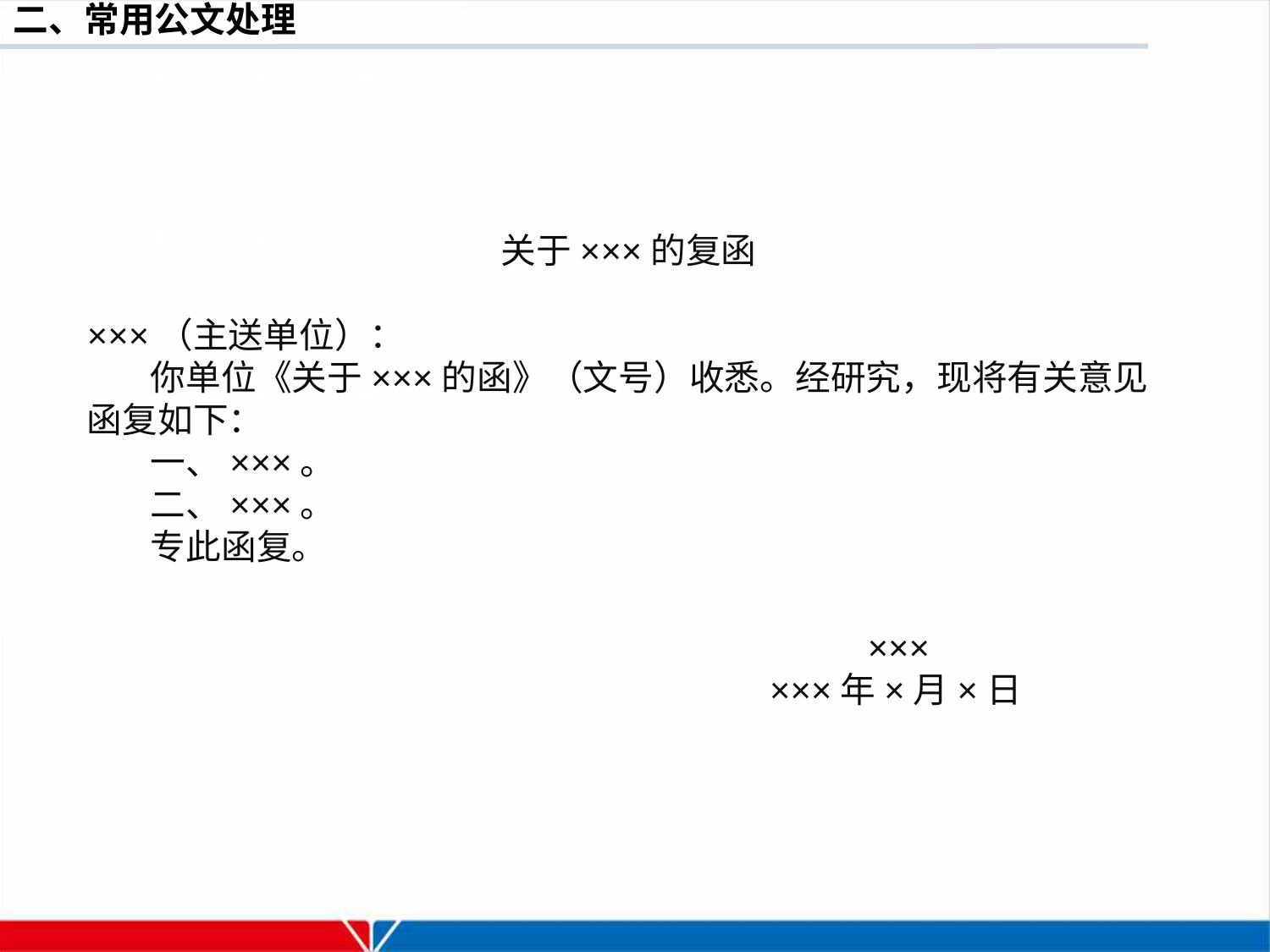

关于×××的复函

×××（主送单位）：
你单位《关于×××的函》（文号）收悉。经研究，现将有关意见函复如下：
一、×××。
二、×××。
专此函复。

×××
×××年×月×日